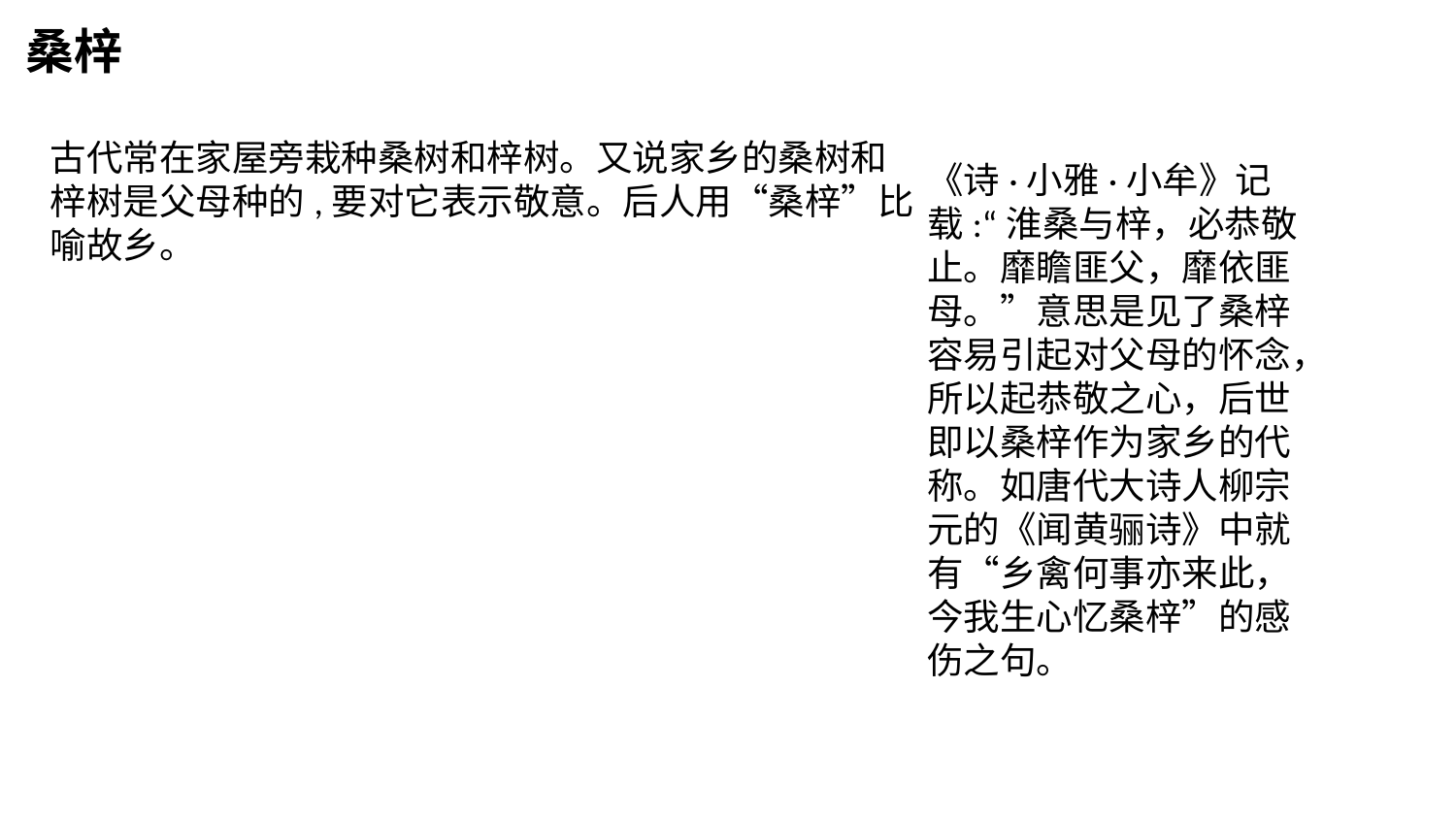

桑梓
古代常在家屋旁栽种桑树和梓树。又说家乡的桑树和梓树是父母种的,要对它表示敬意。后人用“桑梓”比喻故乡。
《诗·小雅·小牟》记载:“淮桑与梓，必恭敬止。靡瞻匪父，靡依匪母。”意思是见了桑梓容易引起对父母的怀念，所以起恭敬之心，后世即以桑梓作为家乡的代称。如唐代大诗人柳宗元的《闻黄骊诗》中就有“乡禽何事亦来此，今我生心忆桑梓”的感伤之句。